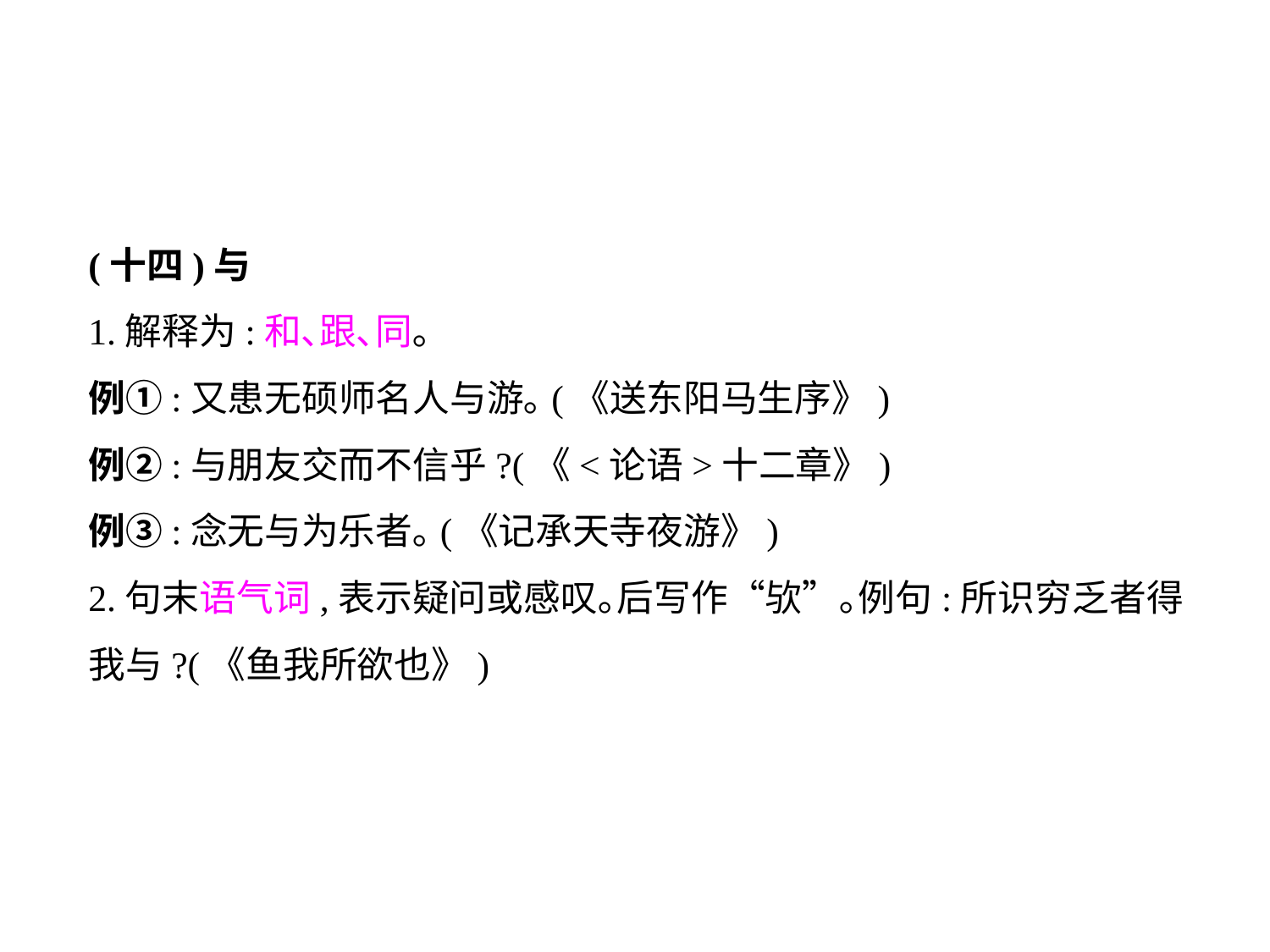

(十四)与
1.解释为:和､跟､同｡
例①:又患无硕师名人与游｡(《送东阳马生序》)
例②:与朋友交而不信乎?(《<论语>十二章》)
例③:念无与为乐者｡(《记承天寺夜游》)
2.句末语气词,表示疑问或感叹｡后写作“欤”｡例句:所识穷乏者得我与?(《鱼我所欲也》)